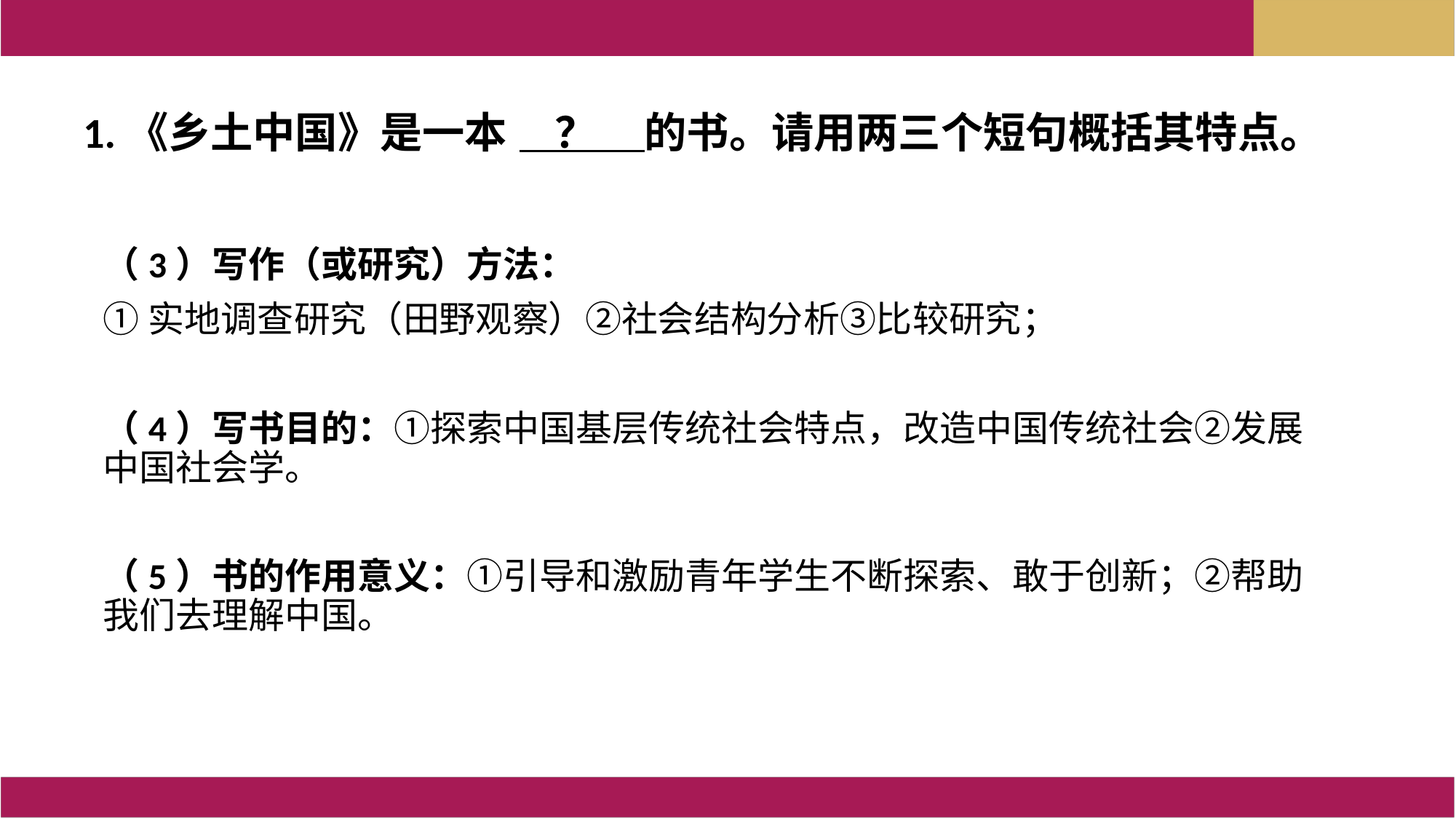

1.《乡土中国》是一本    ？    的书。请用两三个短句概括其特点。
（3）写作（或研究）方法：
①实地调查研究（田野观察）②社会结构分析③比较研究；

（4）写书目的：①探索中国基层传统社会特点，改造中国传统社会②发展中国社会学。

（5）书的作用意义：①引导和激励青年学生不断探索、敢于创新；②帮助我们去理解中国。